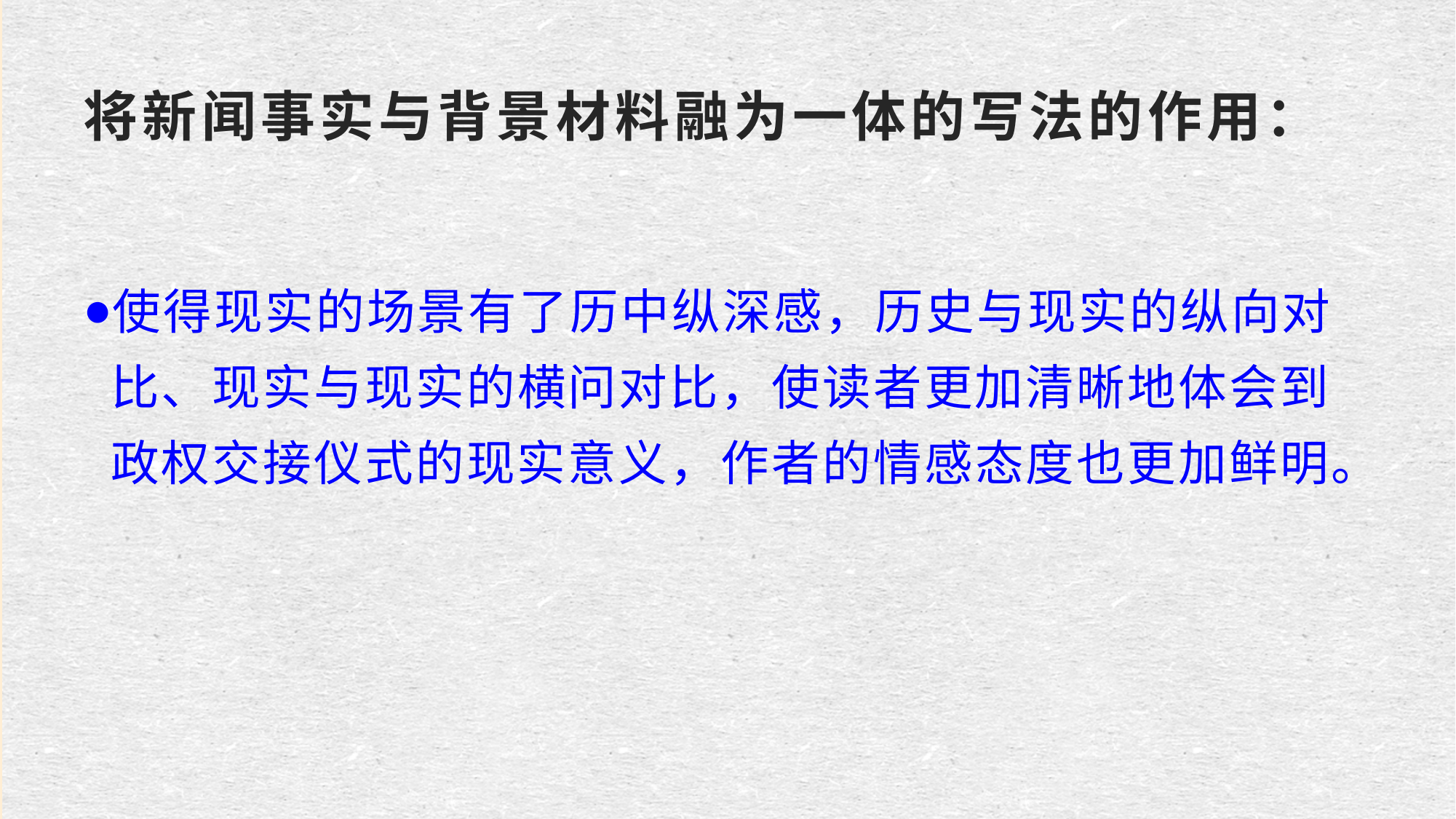

# 将新闻事实与背景材料融为一体的写法的作用：
使得现实的场景有了历中纵深感，历史与现实的纵向对比、现实与现实的横问对比，使读者更加清晰地体会到政权交接仪式的现实意义，作者的情感态度也更加鲜明。